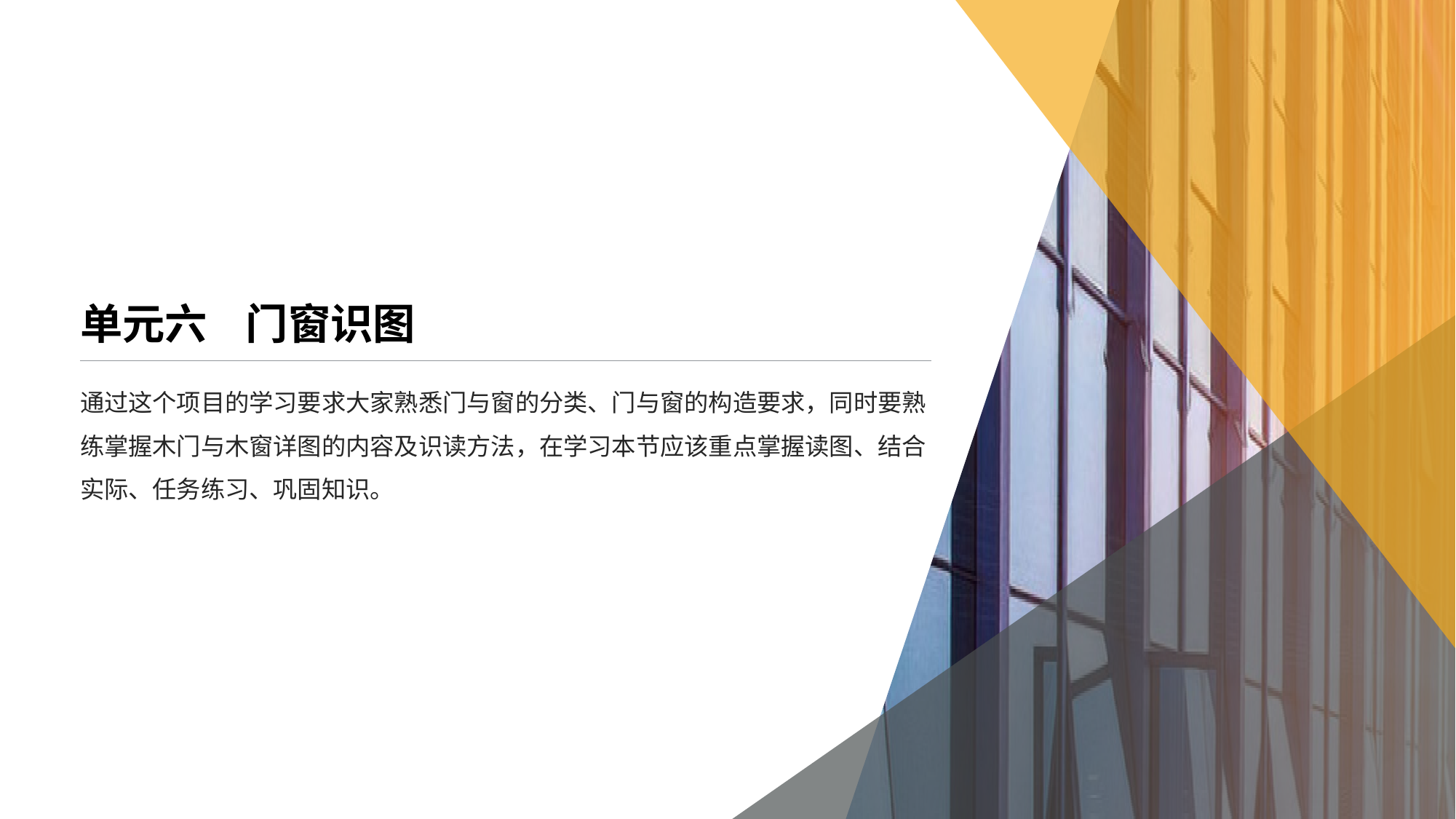

# 单元六    门窗识图
通过这个项目的学习要求大家熟悉门与窗的分类、门与窗的构造要求，同时要熟练掌握木门与木窗详图的内容及识读方法，在学习本节应该重点掌握读图、结合实际、任务练习、巩固知识。